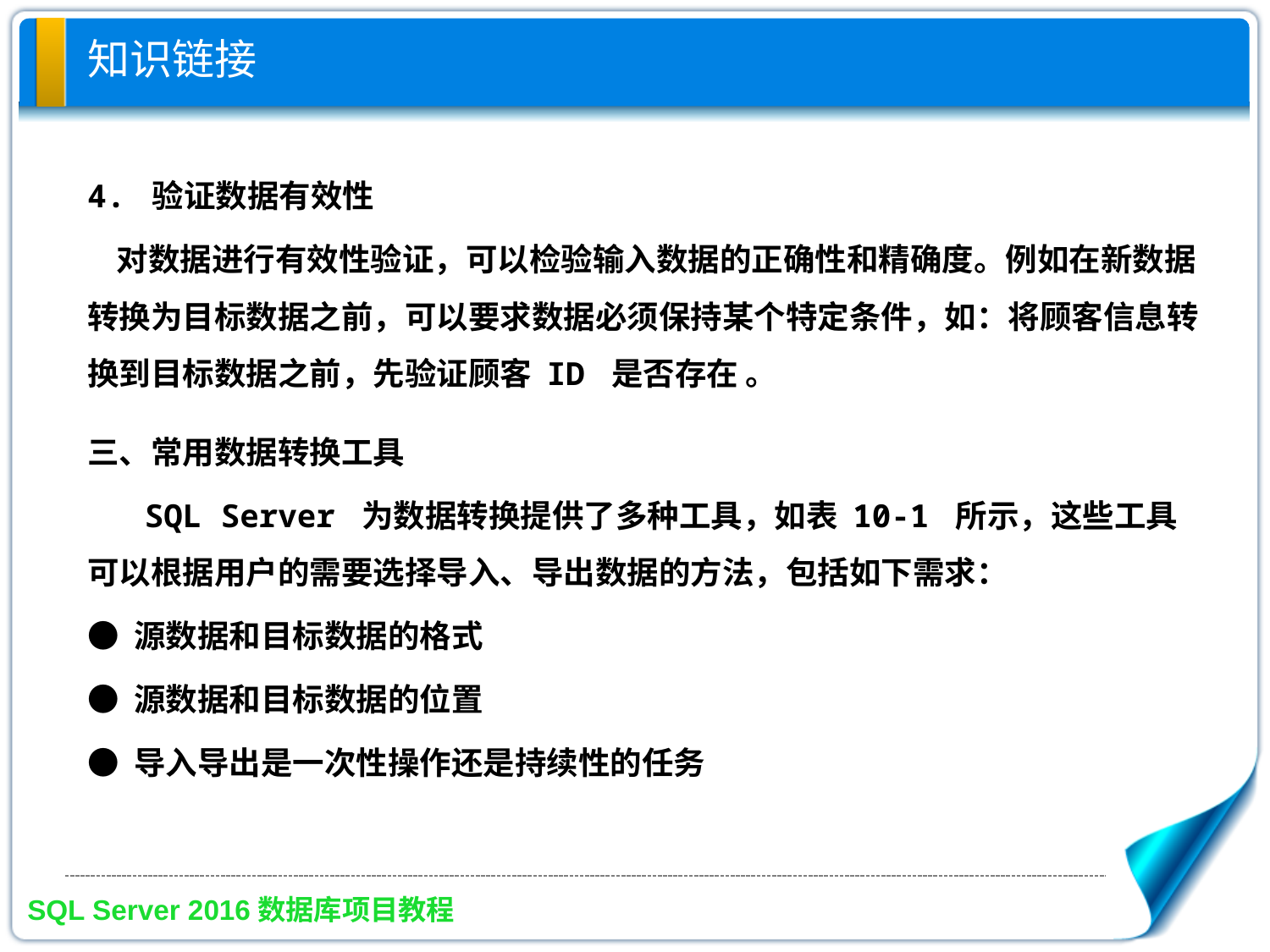

# 知识链接
4. 验证数据有效性
   对数据进行有效性验证，可以检验输入数据的正确性和精确度。例如在新数据转换为目标数据之前，可以要求数据必须保持某个特定条件，如：将顾客信息转换到目标数据之前，先验证顾客 ID 是否存在 。
三、常用数据转换工具
   SQL Server 为数据转换提供了多种工具，如表 10-1 所示，这些工具可以根据用户的需要选择导入、导出数据的方法，包括如下需求：
● 源数据和目标数据的格式
● 源数据和目标数据的位置
● 导入导出是一次性操作还是持续性的任务